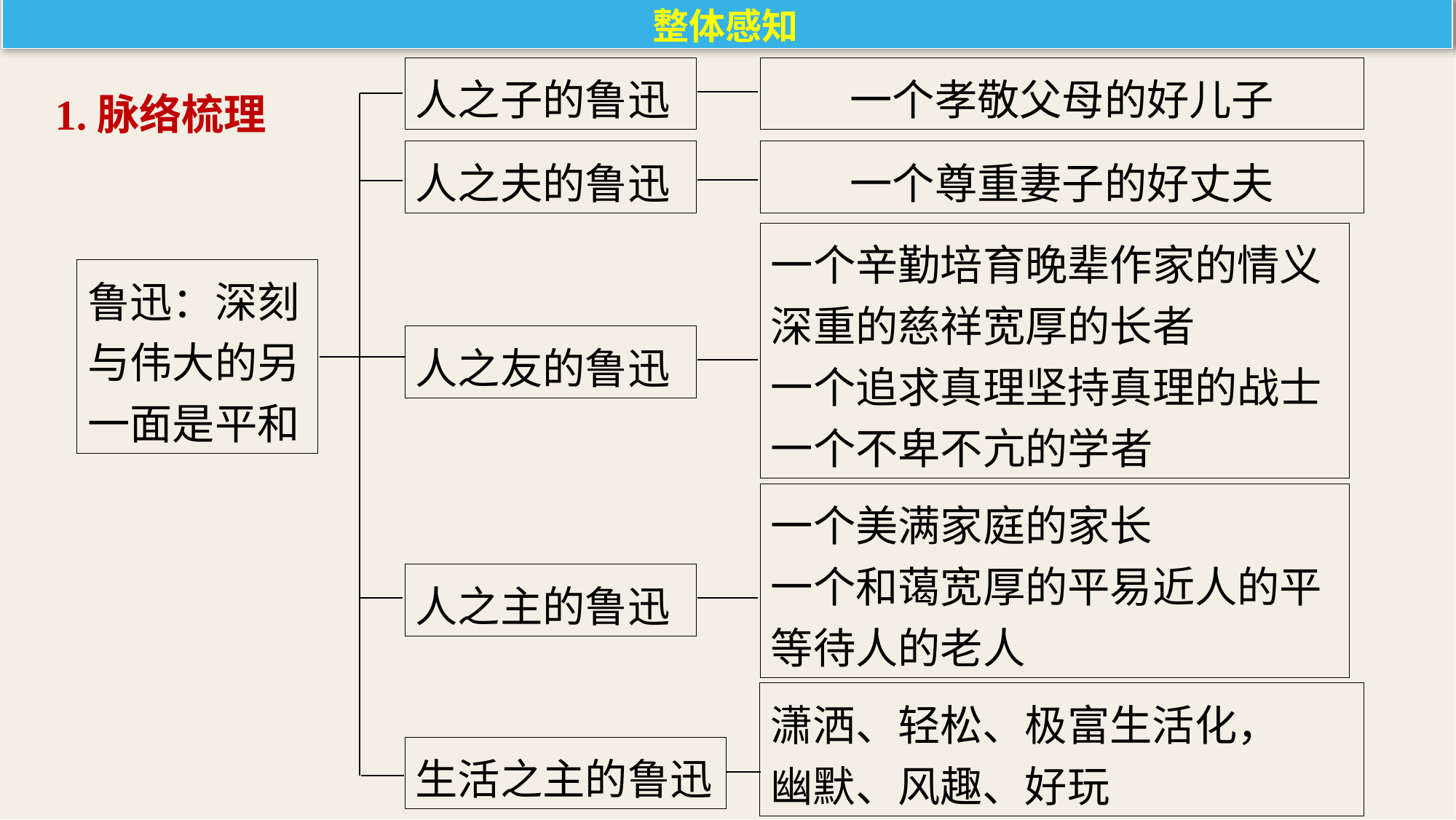

整体感知
1.脉络梳理
人之子的鲁迅
一个孝敬父母的好儿子
人之夫的鲁迅
一个尊重妻子的好丈夫
一个辛勤培育晚辈作家的情义
深重的慈祥宽厚的长者
一个追求真理坚持真理的战士
一个不卑不亢的学者
鲁迅：深刻
与伟大的另一面是平和
人之友的鲁迅
一个美满家庭的家长
一个和蔼宽厚的平易近人的平
等待人的老人
人之主的鲁迅
潇洒、轻松、极富生活化，
幽默、风趣、好玩
生活之主的鲁迅